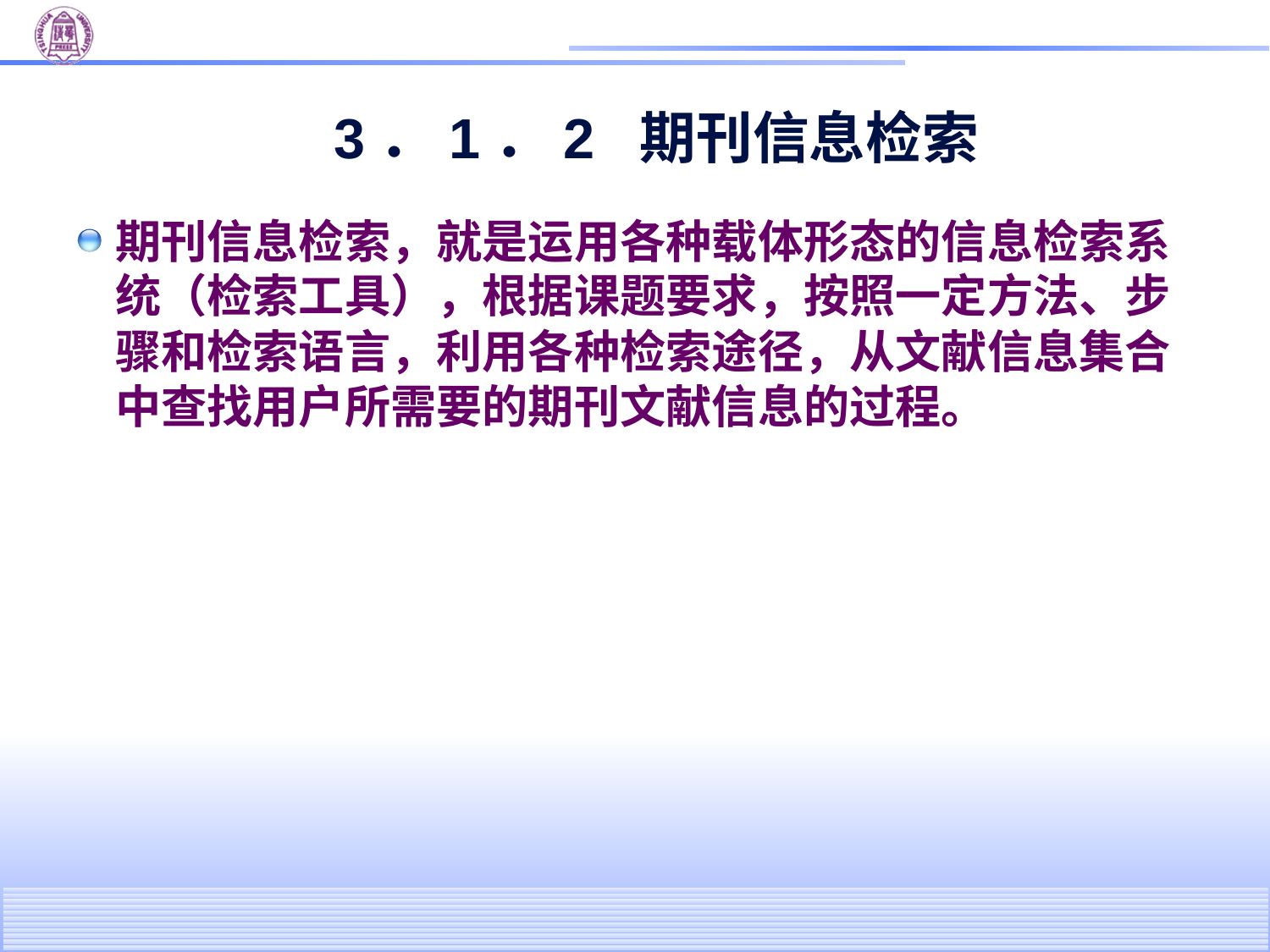

# 3．1．2  期刊信息检索
期刊信息检索，就是运用各种载体形态的信息检索系统（检索工具），根据课题要求，按照一定方法、步骤和检索语言，利用各种检索途径，从文献信息集合中查找用户所需要的期刊文献信息的过程。